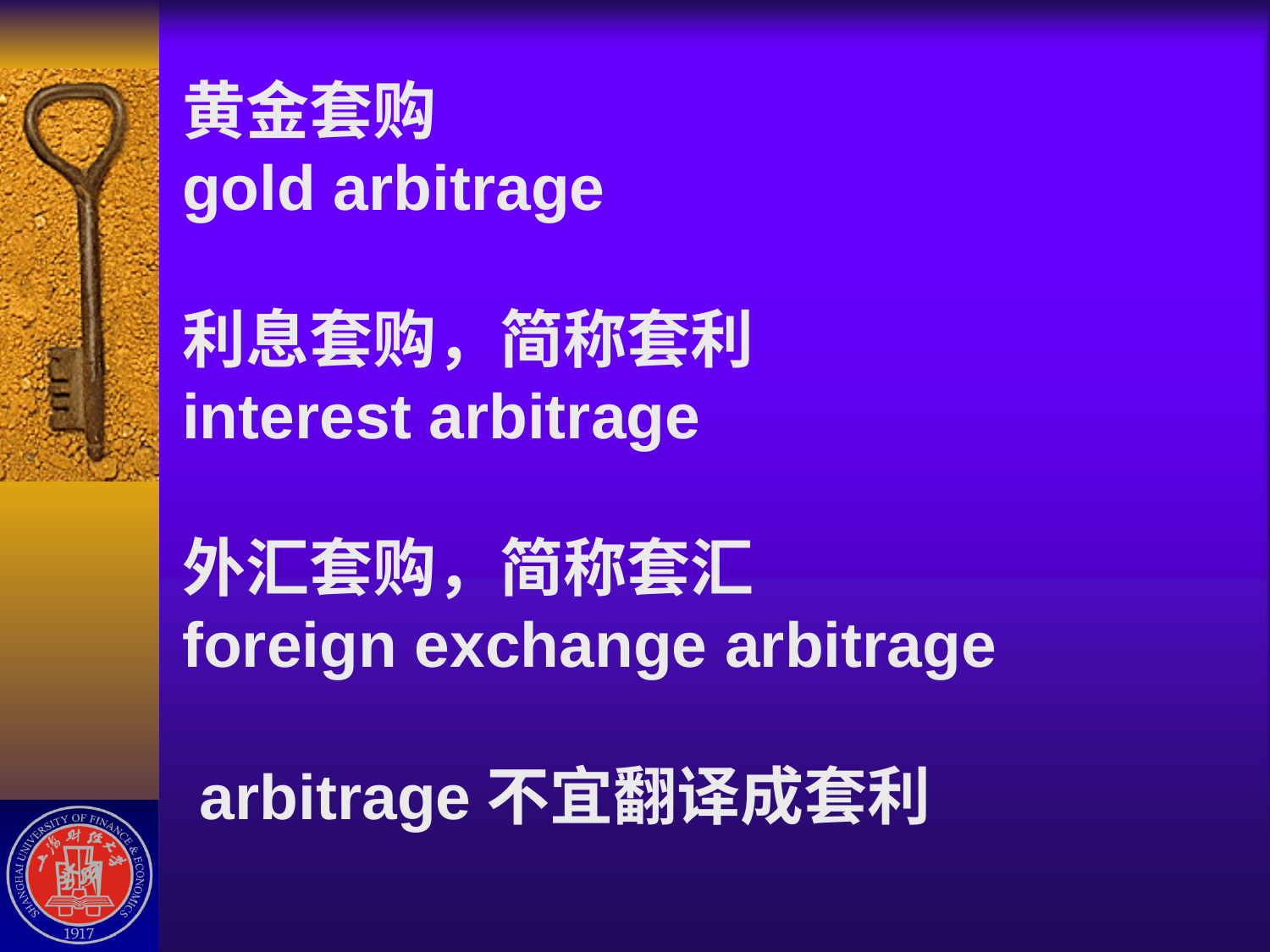

# 黄金套购 gold arbitrage 利息套购，简称套利 interest arbitrage 外汇套购，简称套汇 foreign exchange arbitrage arbitrage不宜翻译成套利